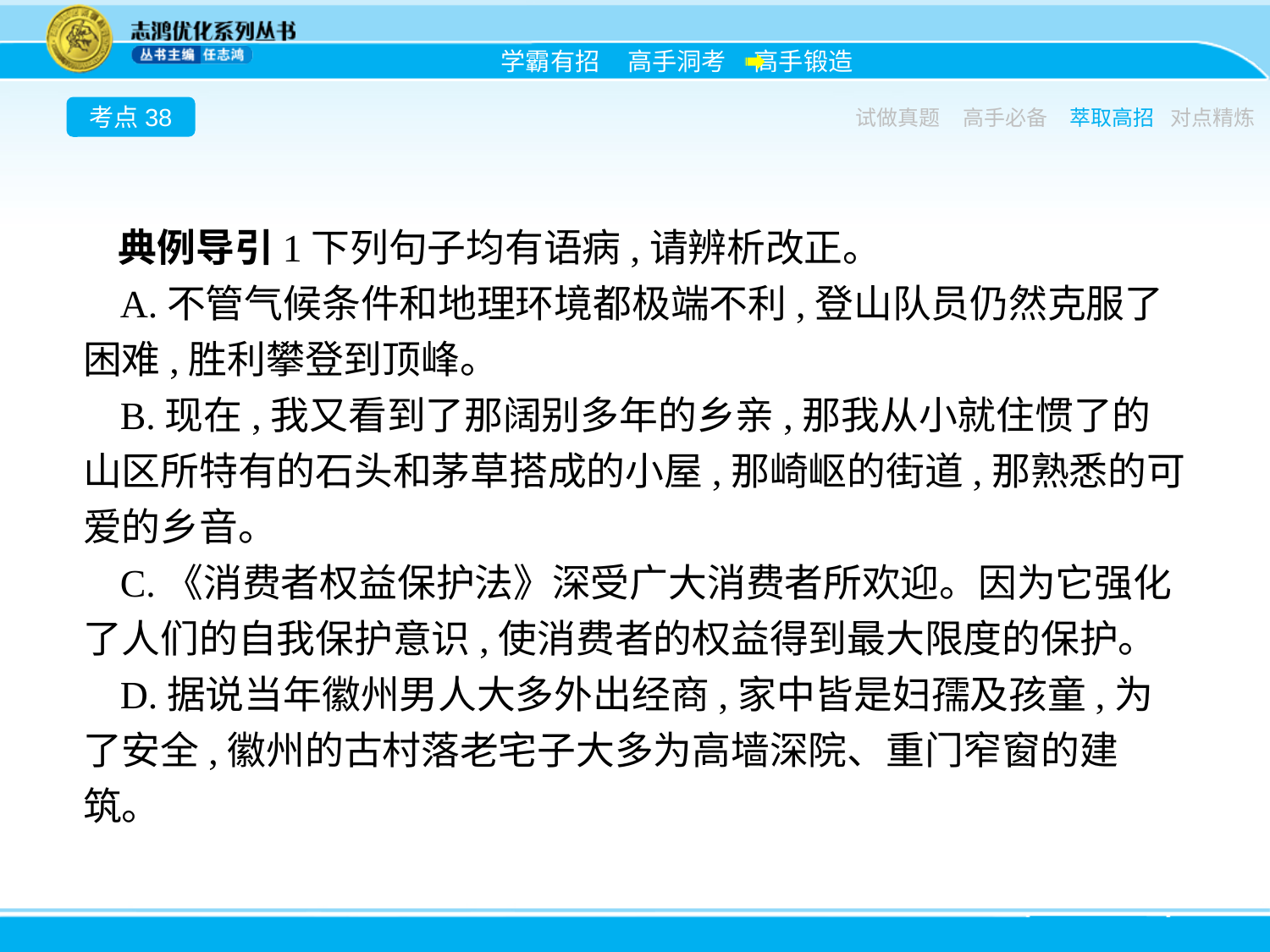

考点38
试做真题
高手必备
萃取高招
对点精炼
典例导引1下列句子均有语病,请辨析改正。
A.不管气候条件和地理环境都极端不利,登山队员仍然克服了困难,胜利攀登到顶峰。
B.现在,我又看到了那阔别多年的乡亲,那我从小就住惯了的山区所特有的石头和茅草搭成的小屋,那崎岖的街道,那熟悉的可爱的乡音。
C.《消费者权益保护法》深受广大消费者所欢迎。因为它强化了人们的自我保护意识,使消费者的权益得到最大限度的保护。
D.据说当年徽州男人大多外出经商,家中皆是妇孺及孩童,为了安全,徽州的古村落老宅子大多为高墙深院、重门窄窗的建筑。